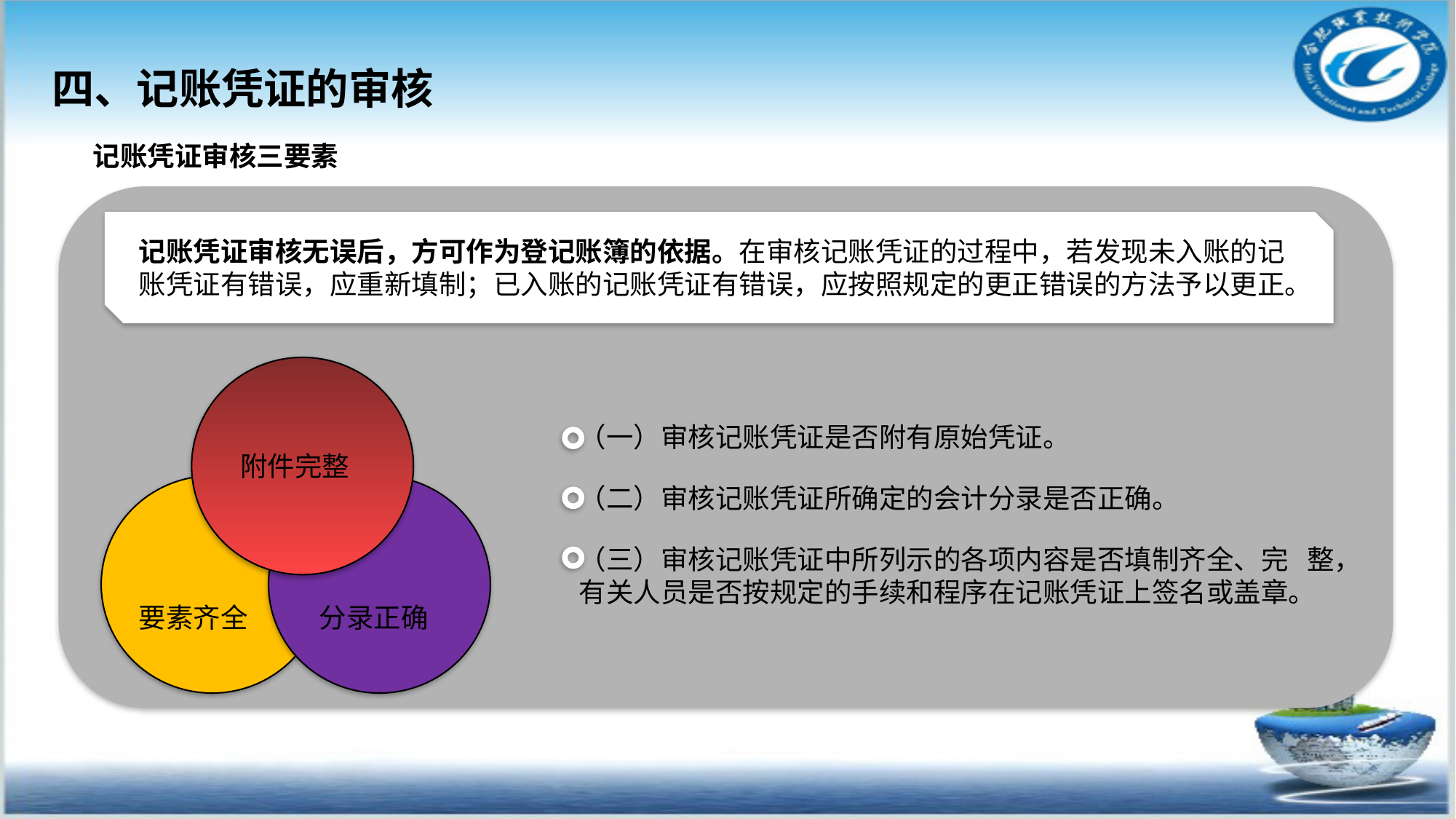

四、记账凭证的审核
记账凭证审核三要素

记账凭证审核无误后，方可作为登记账簿的依据。在审核记账凭证的过程中，若发现未入账的记账凭证有错误，应重新填制；已入账的记账凭证有错误，应按照规定的更正错误的方法予以更正。

（一）审核记账凭证是否附有原始凭证。

附件完整

（二）审核记账凭证所确定的会计分录是否正确。

（三）审核记账凭证中所列示的各项内容是否填制齐全、完   整，有关人员是否按规定的手续和程序在记账凭证上签名或盖章。

要素齐全
分录正确